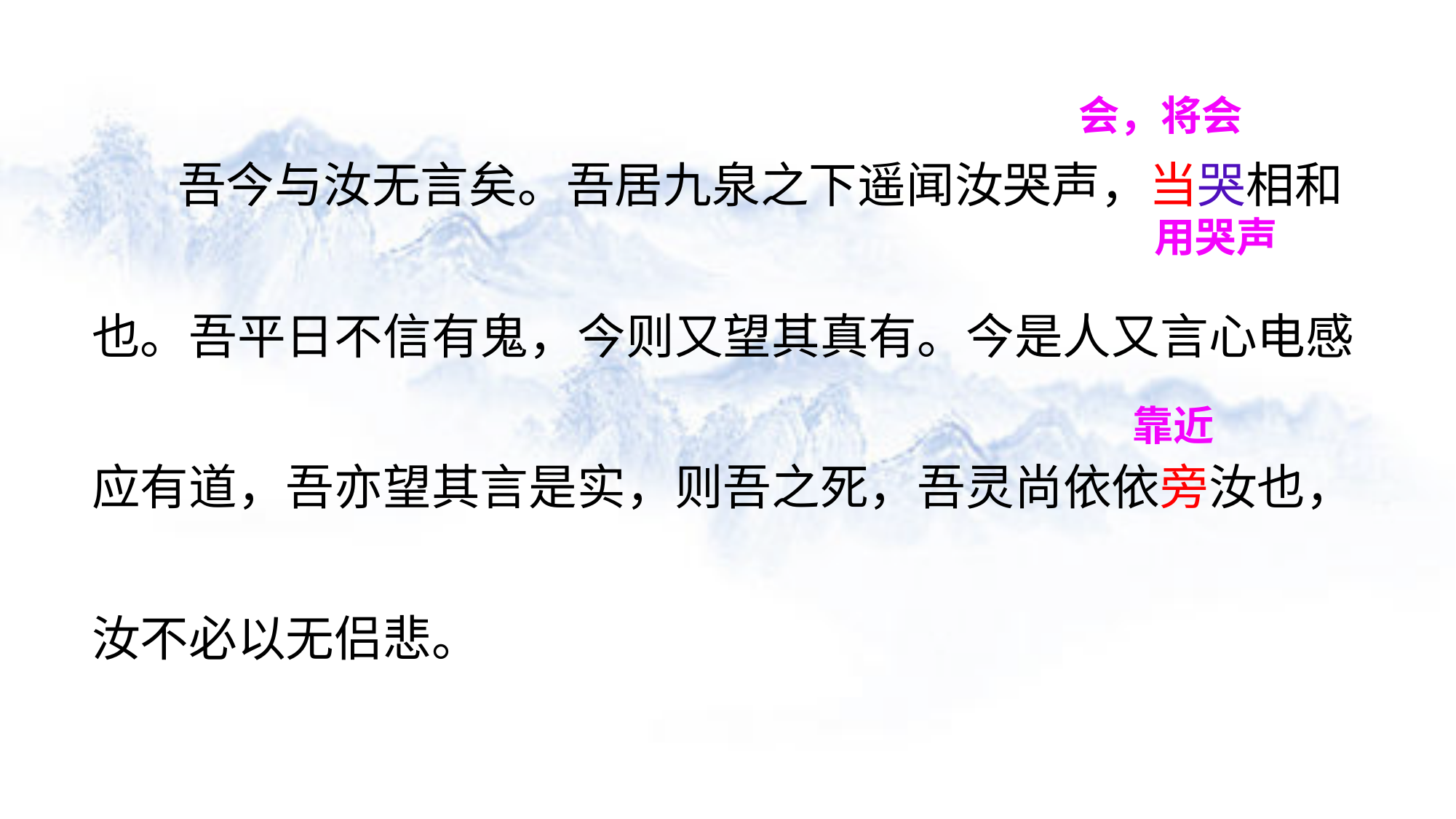

会，将会
吾今与汝无言矣。吾居九泉之下遥闻汝哭声，当哭相和

也。吾平日不信有鬼，今则又望其真有。今是人又言心电感

应有道，吾亦望其言是实，则吾之死，吾灵尚依依旁汝也，

汝不必以无侣悲。
用哭声
靠近